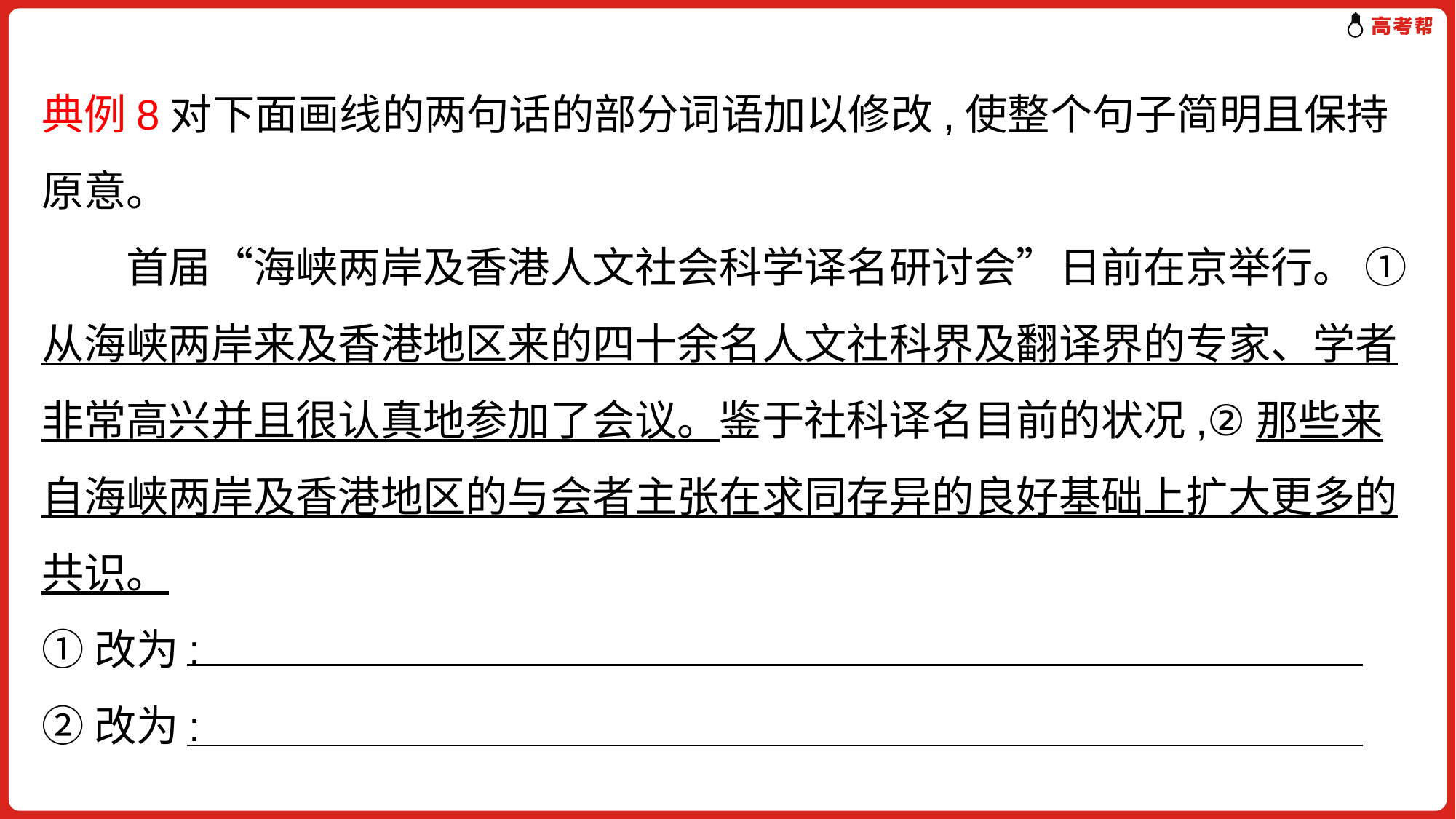

典例8对下面画线的两句话的部分词语加以修改,使整个句子简明且保持原意。
　　首届“海峡两岸及香港人文社会科学译名研讨会”日前在京举行。 ①从海峡两岸来及香港地区来的四十余名人文社科界及翻译界的专家、学者非常高兴并且很认真地参加了会议。鉴于社科译名目前的状况,②那些来自海峡两岸及香港地区的与会者主张在求同存异的良好基础上扩大更多的共识。
①改为:
②改为: